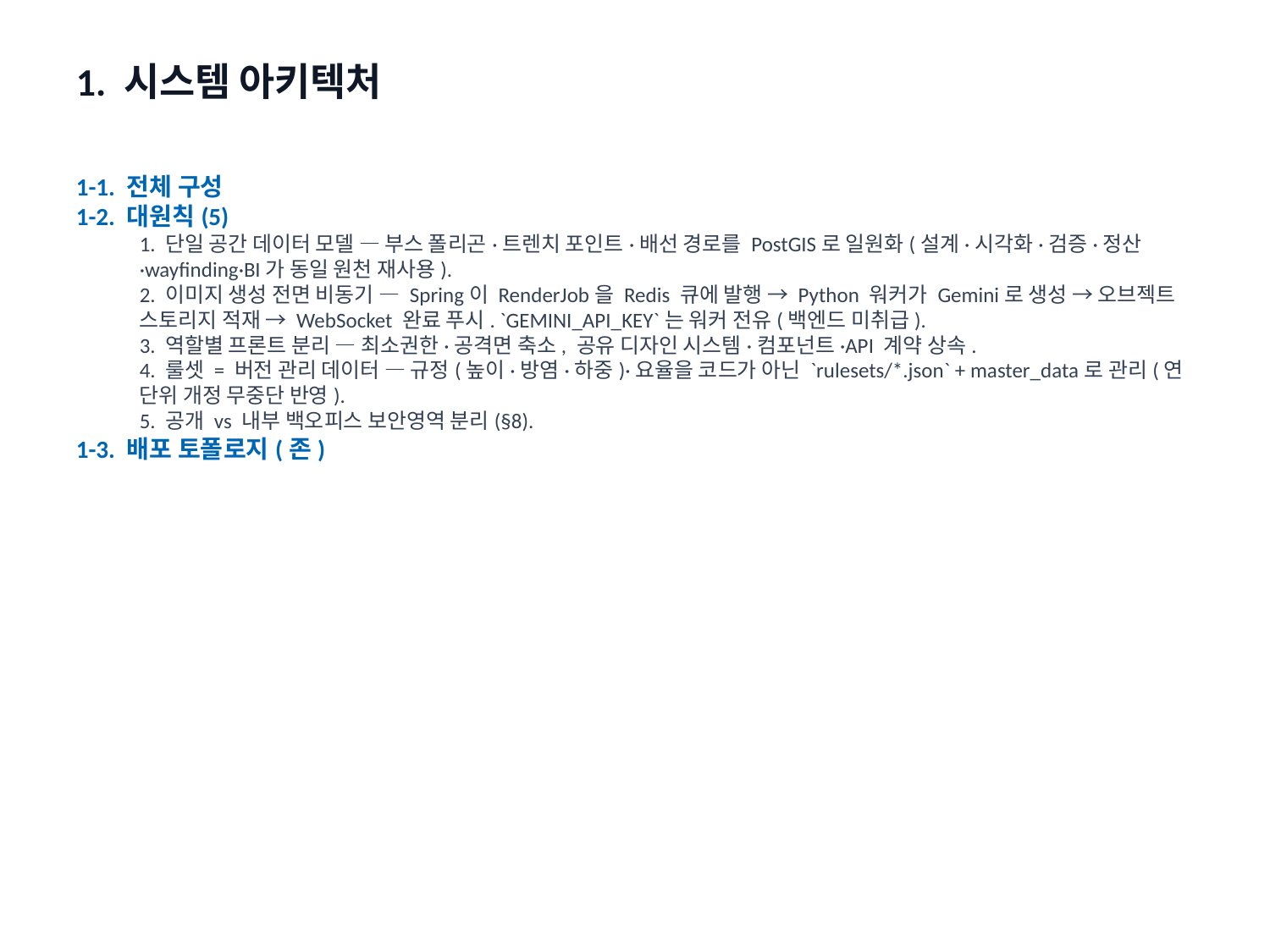

1. 시스템 아키텍처
1-1. 전체 구성
1-2. 대원칙(5)
1. 단일 공간 데이터 모델 — 부스 폴리곤·트렌치 포인트·배선 경로를 PostGIS로 일원화(설계·시각화·검증·정산·wayfinding·BI가 동일 원천 재사용).
2. 이미지 생성 전면 비동기 — Spring이 RenderJob을 Redis 큐에 발행 → Python 워커가 Gemini로 생성 → 오브젝트 스토리지 적재 → WebSocket 완료 푸시. `GEMINI_API_KEY`는 워커 전유(백엔드 미취급).
3. 역할별 프론트 분리 — 최소권한·공격면 축소, 공유 디자인 시스템·컴포넌트·API 계약 상속.
4. 룰셋 = 버전 관리 데이터 — 규정(높이·방염·하중)·요율을 코드가 아닌 `rulesets/*.json` + master_data로 관리(연 단위 개정 무중단 반영).
5. 공개 vs 내부 백오피스 보안영역 분리(§8).
1-3. 배포 토폴로지(존)